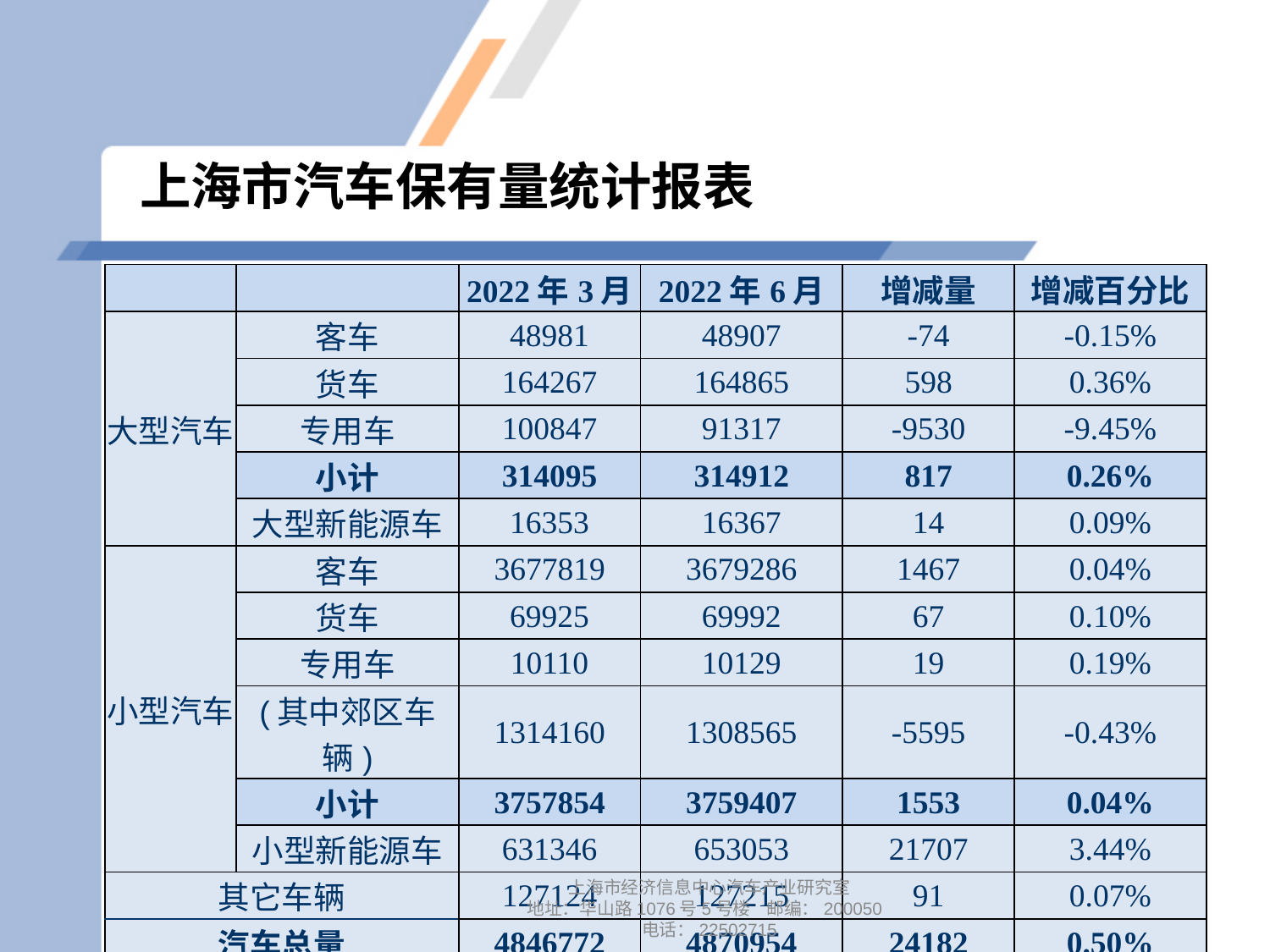

# 上海市汽车保有量统计报表
|  |  | 2022年3月 | 2022年6月 | 增减量 | 增减百分比 |
| --- | --- | --- | --- | --- | --- |
| 大型汽车 | 客车 | 48981 | 48907 | -74 | -0.15% |
|  | 货车 | 164267 | 164865 | 598 | 0.36% |
|  | 专用车 | 100847 | 91317 | -9530 | -9.45% |
|  | 小计 | 314095 | 314912 | 817 | 0.26% |
|  | 大型新能源车 | 16353 | 16367 | 14 | 0.09% |
| 小型汽车 | 客车 | 3677819 | 3679286 | 1467 | 0.04% |
|  | 货车 | 69925 | 69992 | 67 | 0.10% |
|  | 专用车 | 10110 | 10129 | 19 | 0.19% |
|  | (其中郊区车辆) | 1314160 | 1308565 | -5595 | -0.43% |
|  | 小计 | 3757854 | 3759407 | 1553 | 0.04% |
|  | 小型新能源车 | 631346 | 653053 | 21707 | 3.44% |
| 其它车辆 |  | 127124 | 127215 | 91 | 0.07% |
| 汽车总量 |  | 4846772 | 4870954 | 24182 | 0.50% |

上海市经济信息中心汽车产业研究室
地址：华山路1076号5号楼    邮编：200050
电话：22502715
9